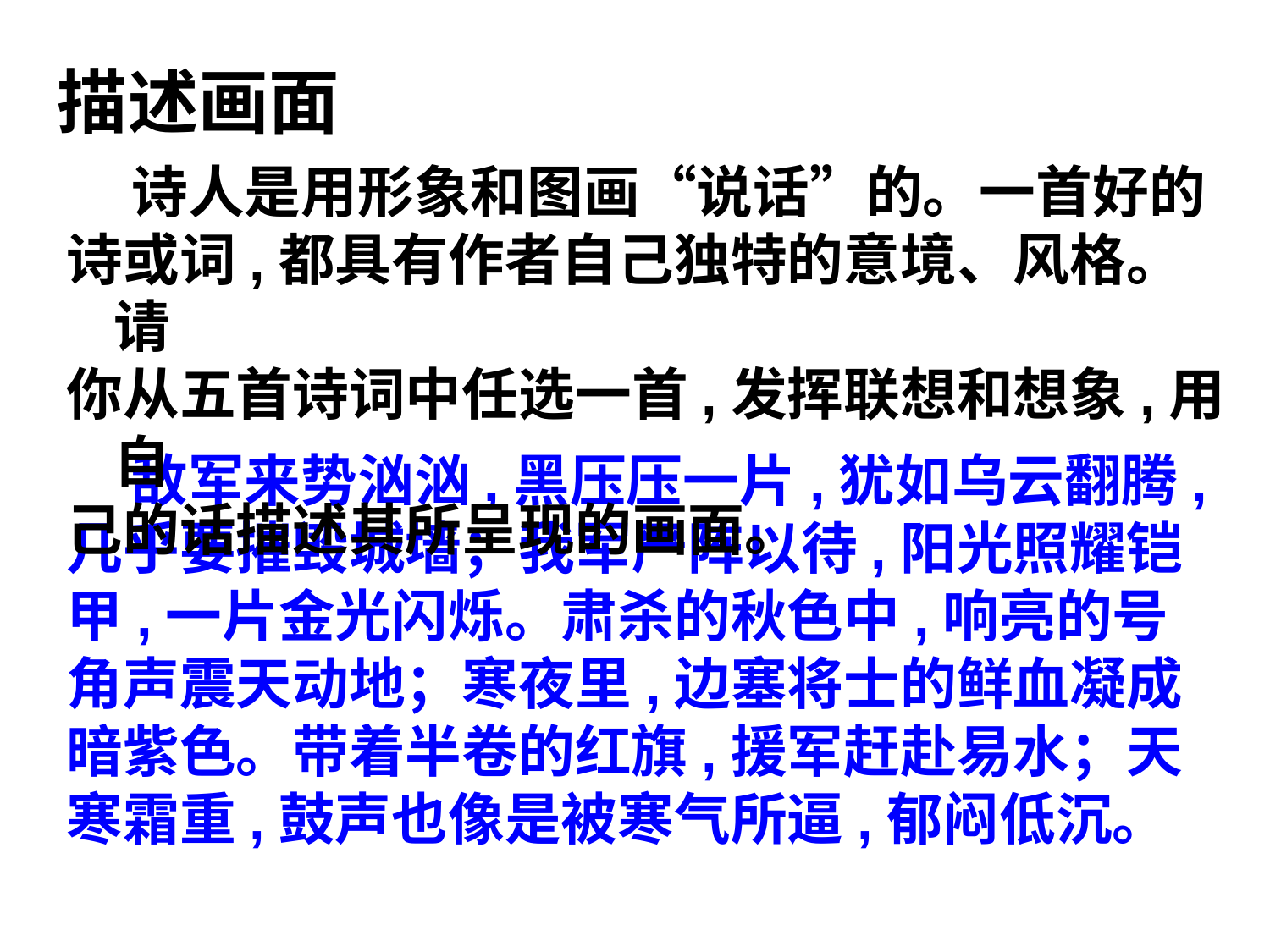

描述画面
    诗人是用形象和图画“说话”的。一首好的
诗或词,都具有作者自己独特的意境、风格。请
你从五首诗词中任选一首,发挥联想和想象,用自
己的话描述其所呈现的画面。
    敌军来势汹汹,黑压压一片,犹如乌云翻腾,几乎要摧毁城墙；我军严阵以待,阳光照耀铠甲,一片金光闪烁。肃杀的秋色中,响亮的号角声震天动地；寒夜里,边塞将士的鲜血凝成暗紫色。带着半卷的红旗,援军赶赴易水；天寒霜重,鼓声也像是被寒气所逼,郁闷低沉。